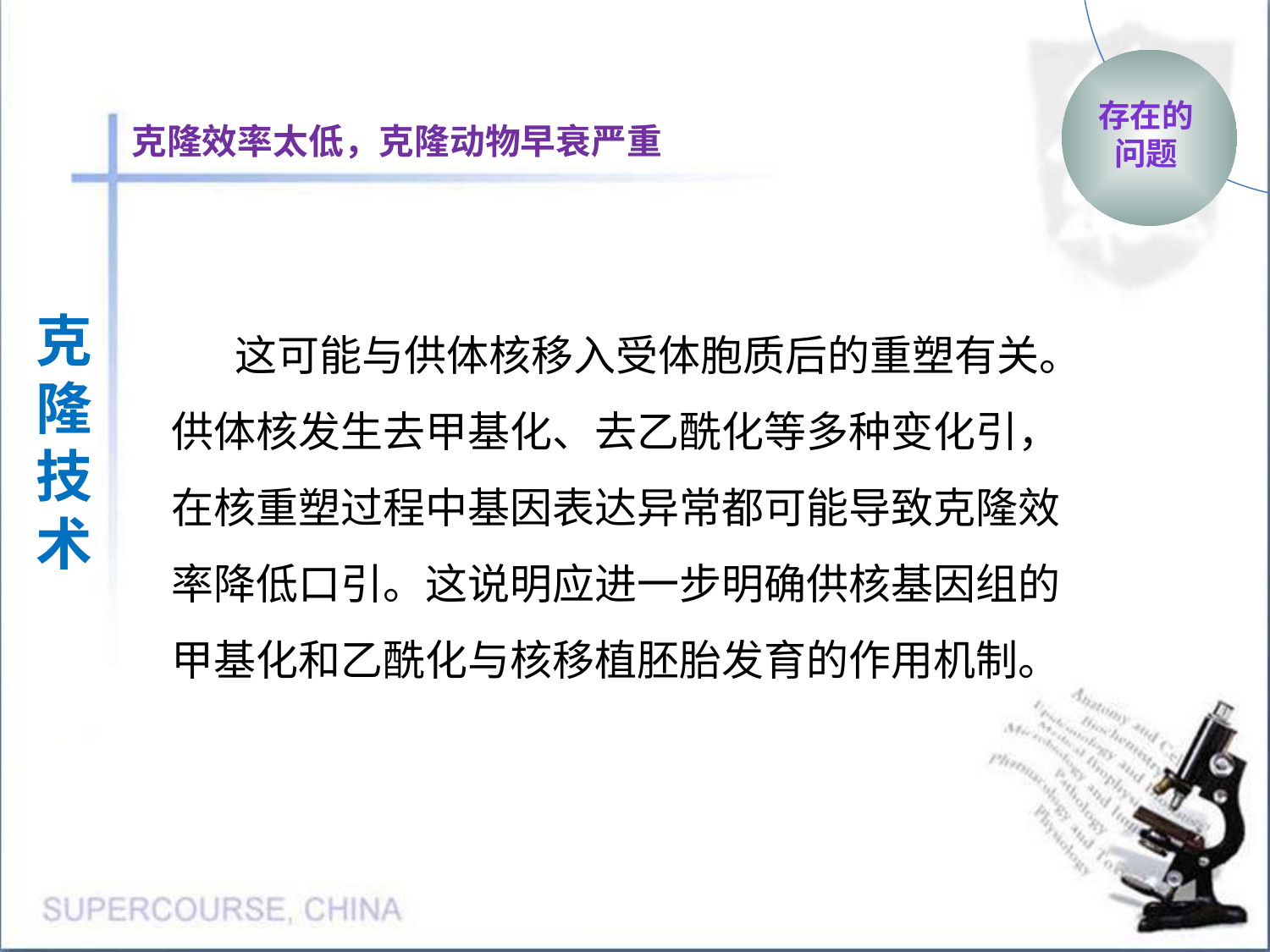

存在的问题
克隆效率太低，克隆动物早衰严重
这可能与供体核移入受体胞质后的重塑有关。供体核发生去甲基化、去乙酰化等多种变化引，在核重塑过程中基因表达异常都可能导致克隆效率降低口引。这说明应进一步明确供核基因组的甲基化和乙酰化与核移植胚胎发育的作用机制。
克隆
技术